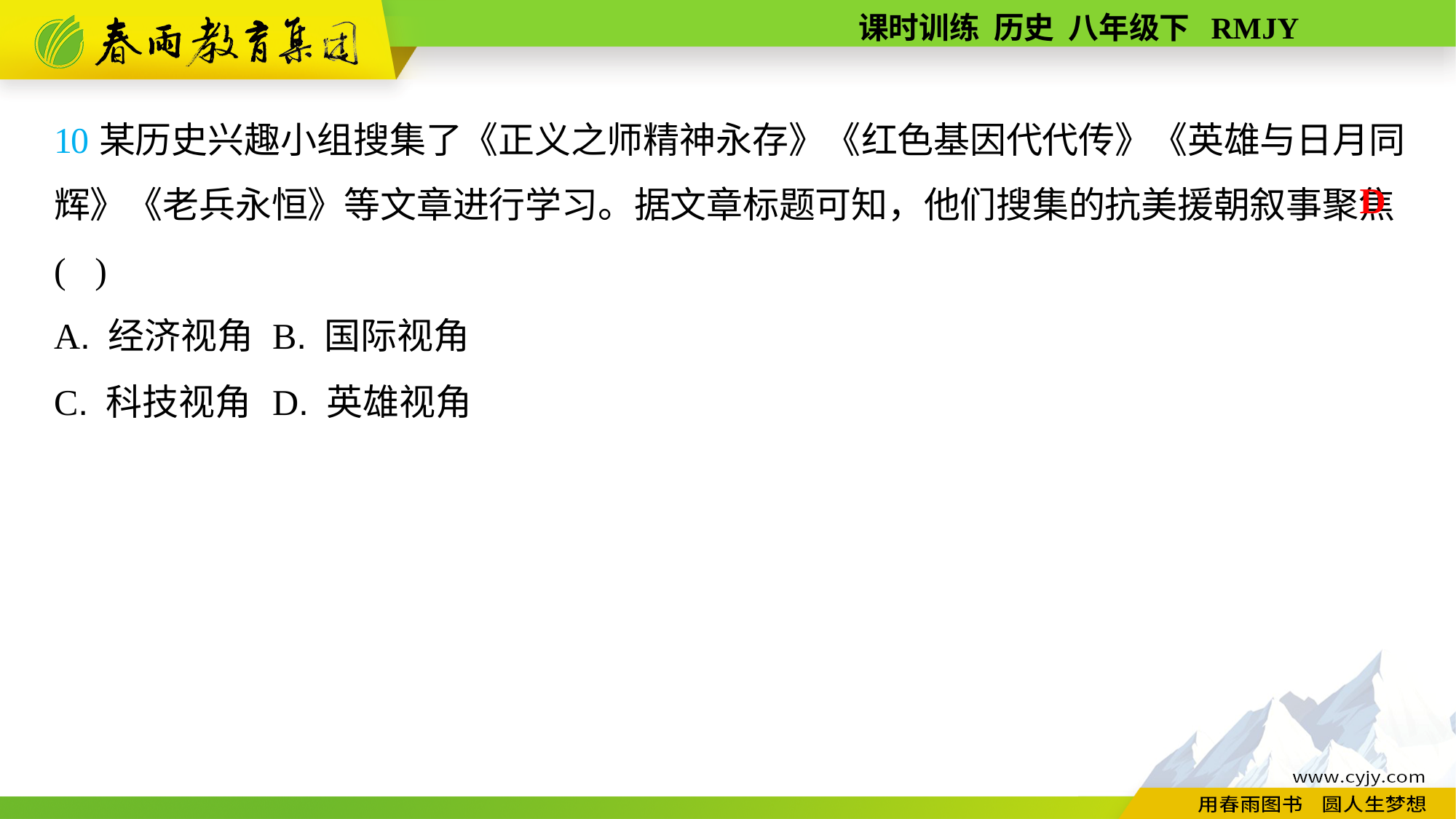

10某历史兴趣小组搜集了《正义之师精神永存》《红色基因代代传》《英雄与日月同辉》《老兵永恒》等文章进行学习。据文章标题可知，他们搜集的抗美援朝叙事聚焦(    )
A. 经济视角	B. 国际视角
C. 科技视角	D. 英雄视角
D